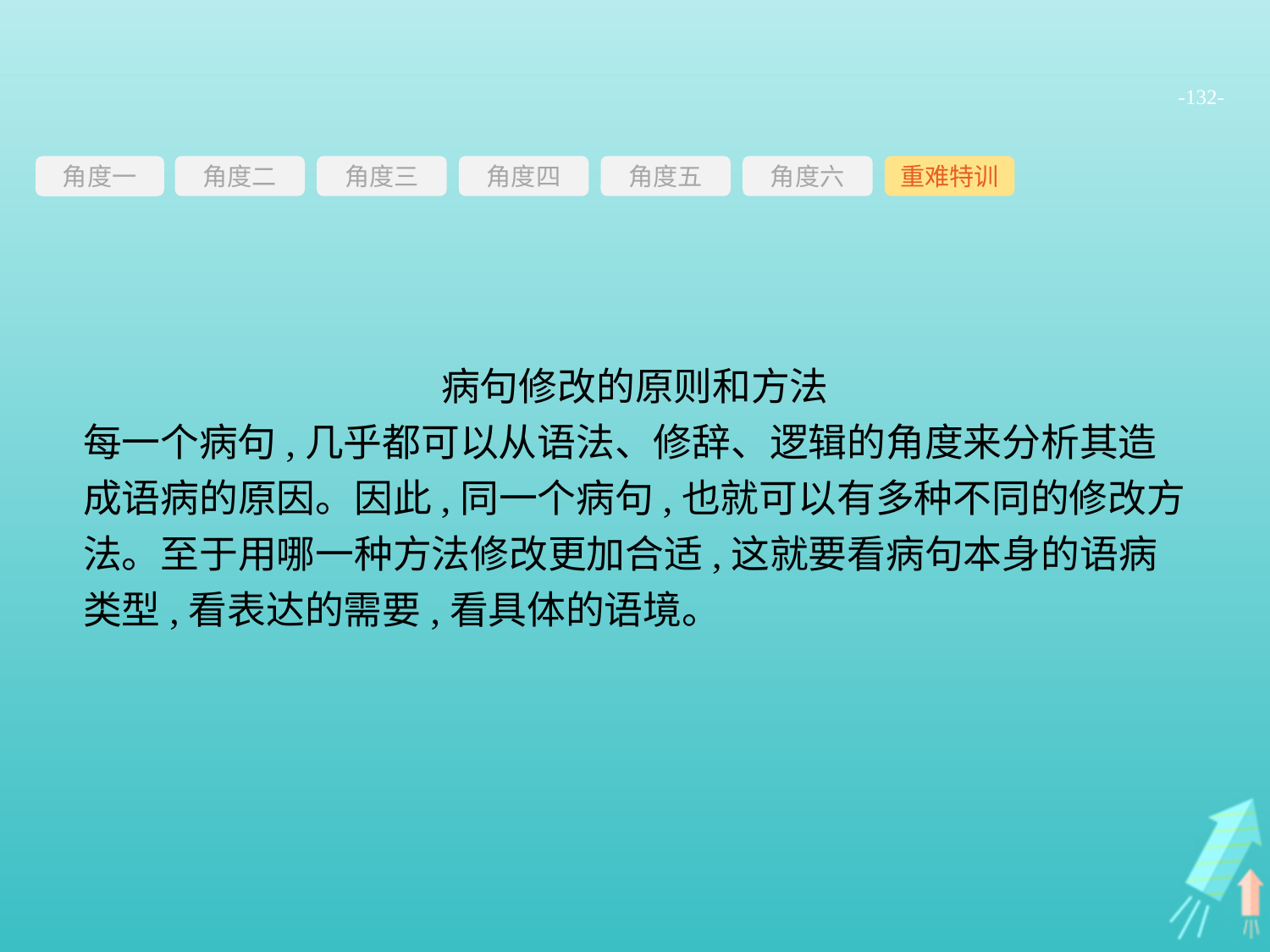

-132-
角度三
角度四
角度五
角度六
重难特训
角度二
角度一
病句修改的原则和方法
每一个病句,几乎都可以从语法、修辞、逻辑的角度来分析其造成语病的原因。因此,同一个病句,也就可以有多种不同的修改方法。至于用哪一种方法修改更加合适,这就要看病句本身的语病类型,看表达的需要,看具体的语境。